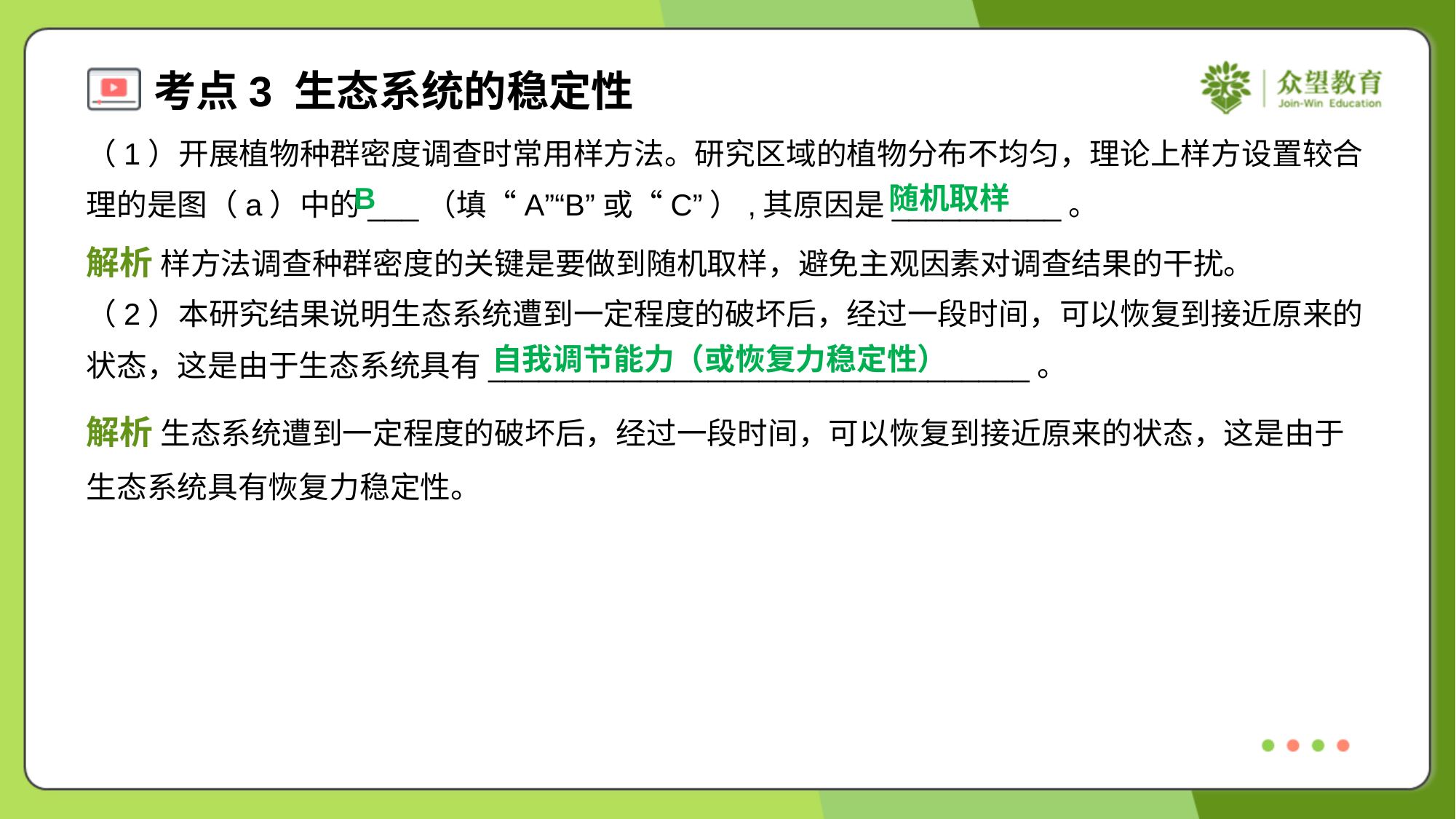

（1）开展植物种群密度调查时常用样方法。研究区域的植物分布不均匀，理论上样方设置较合
理的是图（a）中的___（填“A”“B”或“C”）,其原因是__________。
B
随机取样
解析 样方法调查种群密度的关键是要做到随机取样，避免主观因素对调查结果的干扰。
（2）本研究结果说明生态系统遭到一定程度的破坏后，经过一段时间，可以恢复到接近原来的
状态，这是由于生态系统具有________________________________。
自我调节能力（或恢复力稳定性）
解析 生态系统遭到一定程度的破坏后，经过一段时间，可以恢复到接近原来的状态，这是由于
生态系统具有恢复力稳定性。